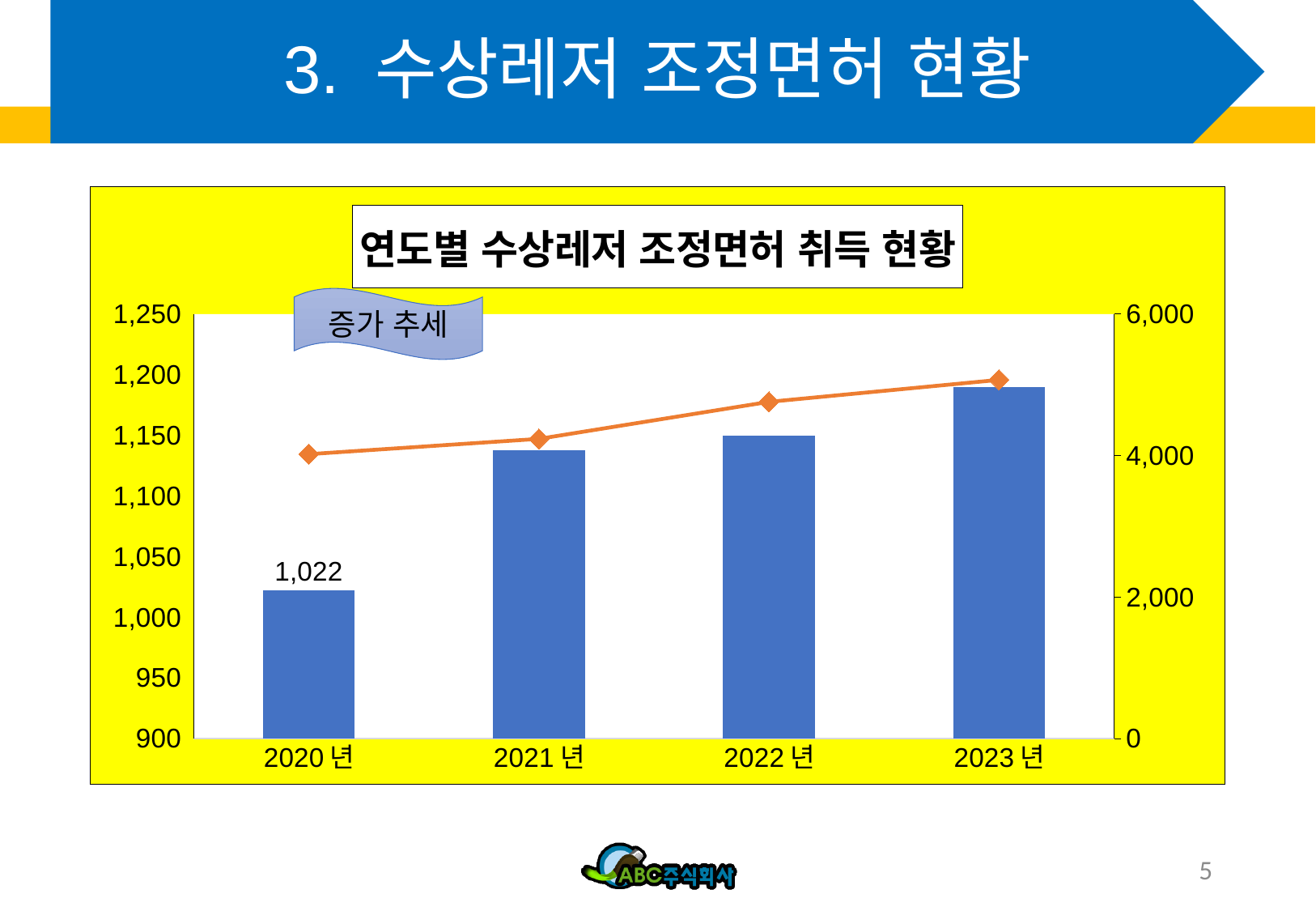

# 3. 수상레저 조정면허 현황

### Chart: 연도별 수상레저 조정면허 취득 현황

| Category | 요트 | 일반1급 |
|---|---|---|
| 2020년 | 1022.0 | 4020.0 |
| 2021년 | 1138.0 | 4236.0 |
| 2022년 | 1150.0 | 4759.0 |
| 2023년 | 1190.0 | 5070.0 |
증가 추세
5